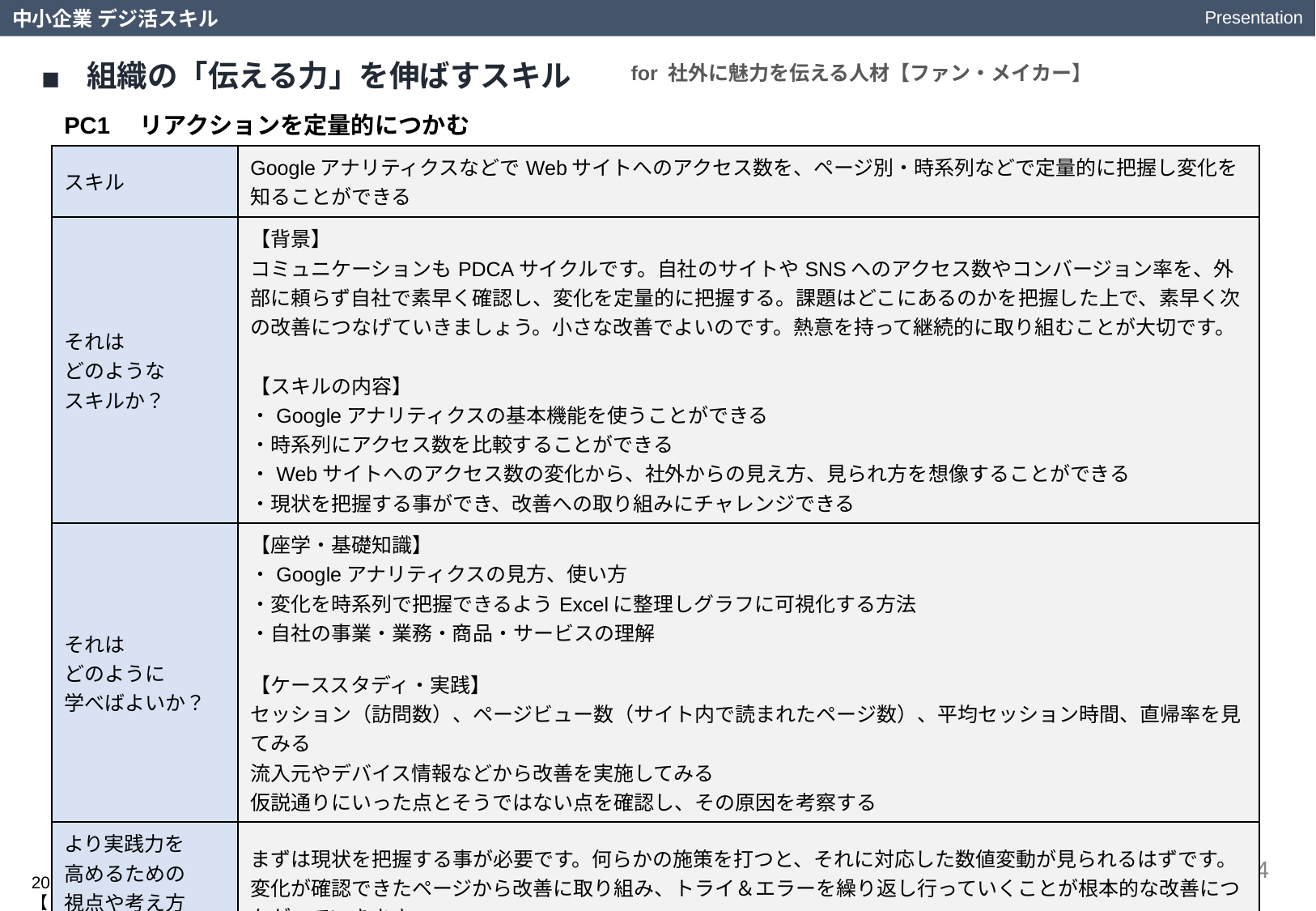

Presentation
中小企業 デジ活スキル
組織の「伝える力」を伸ばすスキル
for 社外に魅力を伝える人材【ファン・メイカー】
PC1　リアクションを定量的につかむ
| スキル | GoogleアナリティクスなどでWebサイトへのアクセス数を、ページ別・時系列などで定量的に把握し変化を知ることができる |
| --- | --- |
| それは どのような スキルか？ | 【背景】 コミュニケーションもPDCAサイクルです。自社のサイトやSNSへのアクセス数やコンバージョン率を、外部に頼らず自社で素早く確認し、変化を定量的に把握する。課題はどこにあるのかを把握した上で、素早く次の改善につなげていきましょう。小さな改善でよいのです。熱意を持って継続的に取り組むことが大切です。 【スキルの内容】 ・Googleアナリティクスの基本機能を使うことができる ・時系列にアクセス数を比較することができる ・Webサイトへのアクセス数の変化から、社外からの見え方、見られ方を想像することができる ・現状を把握する事ができ、改善への取り組みにチャレンジできる |
| それは どのように 学べばよいか？ | 【座学・基礎知識】 ・Googleアナリティクスの見方、使い方 ・変化を時系列で把握できるようExcelに整理しグラフに可視化する方法 ・自社の事業・業務・商品・サービスの理解 【ケーススタディ・実践】 セッション（訪問数）、ページビュー数（サイト内で読まれたページ数）、平均セッション時間、直帰率を見てみる 流入元やデバイス情報などから改善を実施してみる 仮説通りにいった点とそうではない点を確認し、その原因を考察する |
| より実践力を 高めるための 視点や考え方は？ | まずは現状を把握する事が必要です。何らかの施策を打つと、それに対応した数値変動が見られるはずです。変化が確認できたページから改善に取り組み、トライ＆エラーを繰り返し行っていくことが根本的な改善につながっていきます。 |
14